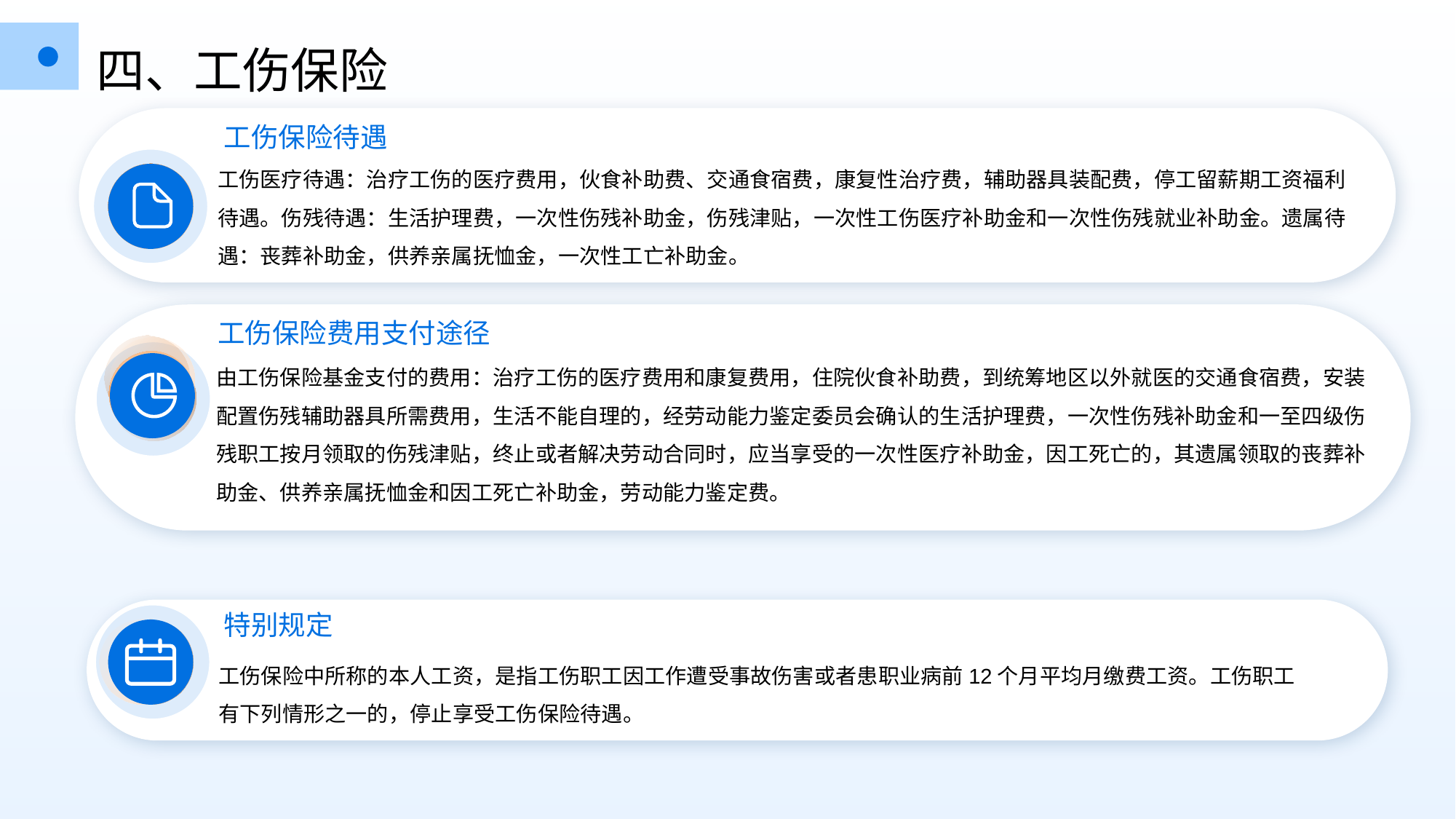

四、工伤保险

工伤保险待遇

工伤医疗待遇：治疗工伤的医疗费用，伙食补助费、交通食宿费，康复性治疗费，辅助器具装配费，停工留薪期工资福利待遇。伤残待遇：生活护理费，一次性伤残补助金，伤残津贴，一次性工伤医疗补助金和一次性伤残就业补助金。遗属待遇：丧葬补助金，供养亲属抚恤金，一次性工亡补助金。

工伤保险费用支付途径

由工伤保险基金支付的费用：治疗工伤的医疗费用和康复费用，住院伙食补助费，到统筹地区以外就医的交通食宿费，安装配置伤残辅助器具所需费用，生活不能自理的，经劳动能力鉴定委员会确认的生活护理费，一次性伤残补助金和一至四级伤残职工按月领取的伤残津贴，终止或者解决劳动合同时，应当享受的一次性医疗补助金，因工死亡的，其遗属领取的丧葬补助金、供养亲属抚恤金和因工死亡补助金，劳动能力鉴定费。

特别规定

工伤保险中所称的本人工资，是指工伤职工因工作遭受事故伤害或者患职业病前12个月平均月缴费工资。工伤职工有下列情形之一的，停止享受工伤保险待遇。